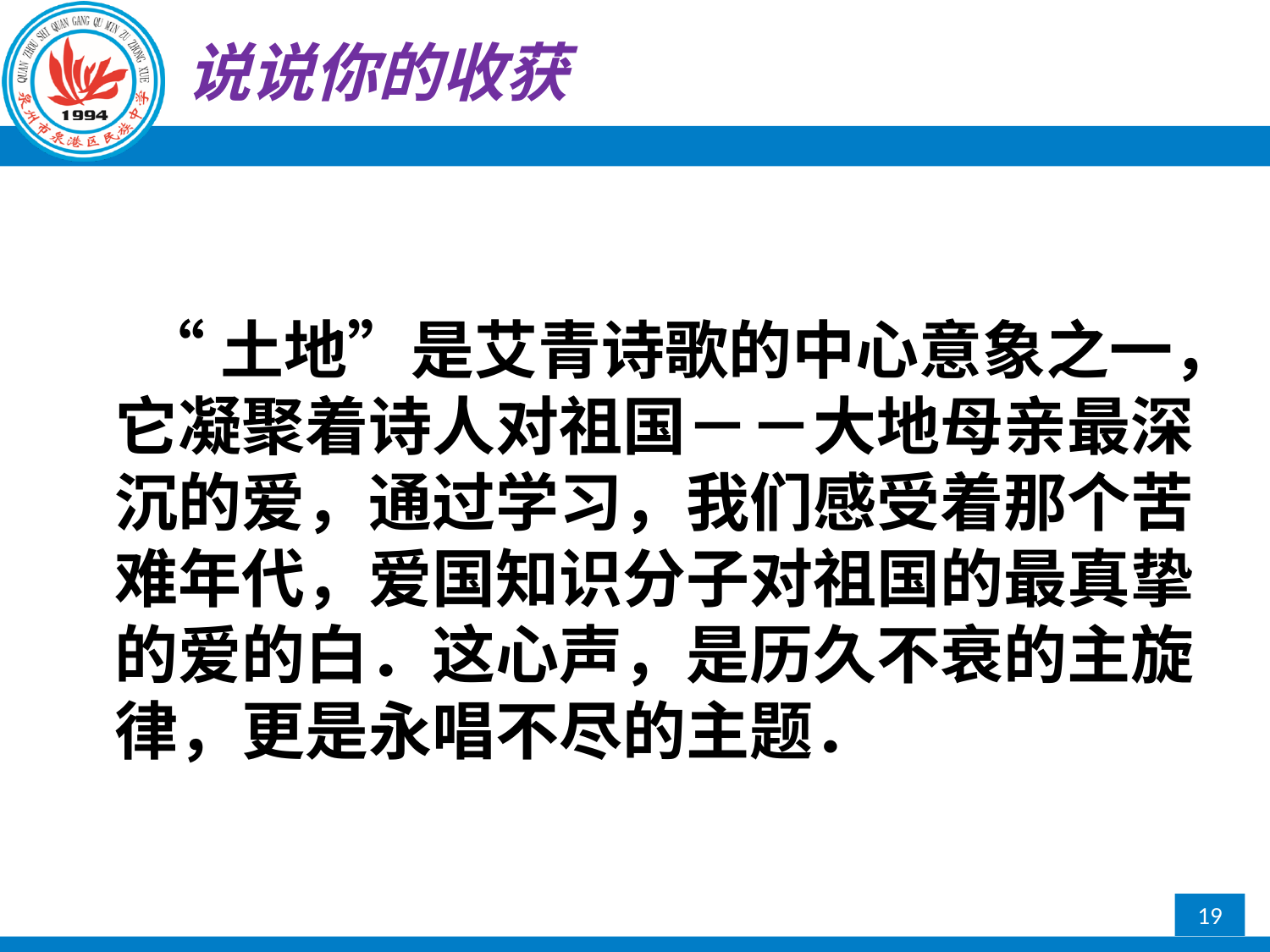

说说你的收获
   “土地”是艾青诗歌的中心意象之一，它凝聚着诗人对祖国－－大地母亲最深沉的爱，通过学习，我们感受着那个苦难年代，爱国知识分子对祖国的最真挚的爱的白．这心声，是历久不衰的主旋律，更是永唱不尽的主题．